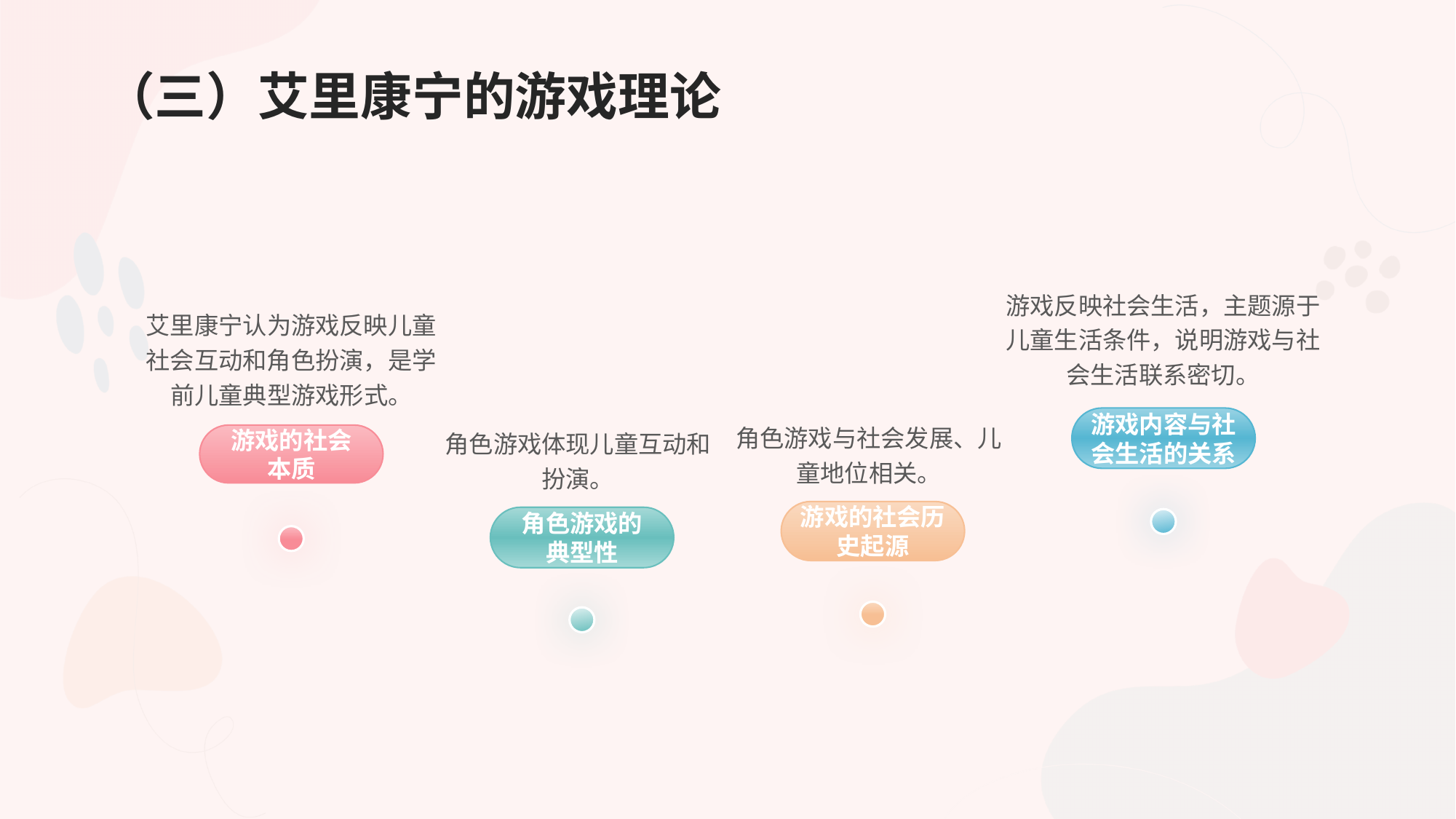

# （三）艾里康宁的游戏理论
游戏反映社会生活，主题源于儿童生活条件，说明游戏与社会生活联系密切。
艾里康宁认为游戏反映儿童社会互动和角色扮演，是学前儿童典型游戏形式。
角色游戏与社会发展、儿童地位相关。
游戏内容与社会生活的关系
角色游戏体现儿童互动和扮演。

游戏的社会本质
游戏的社会历史起源
角色游戏的典型性